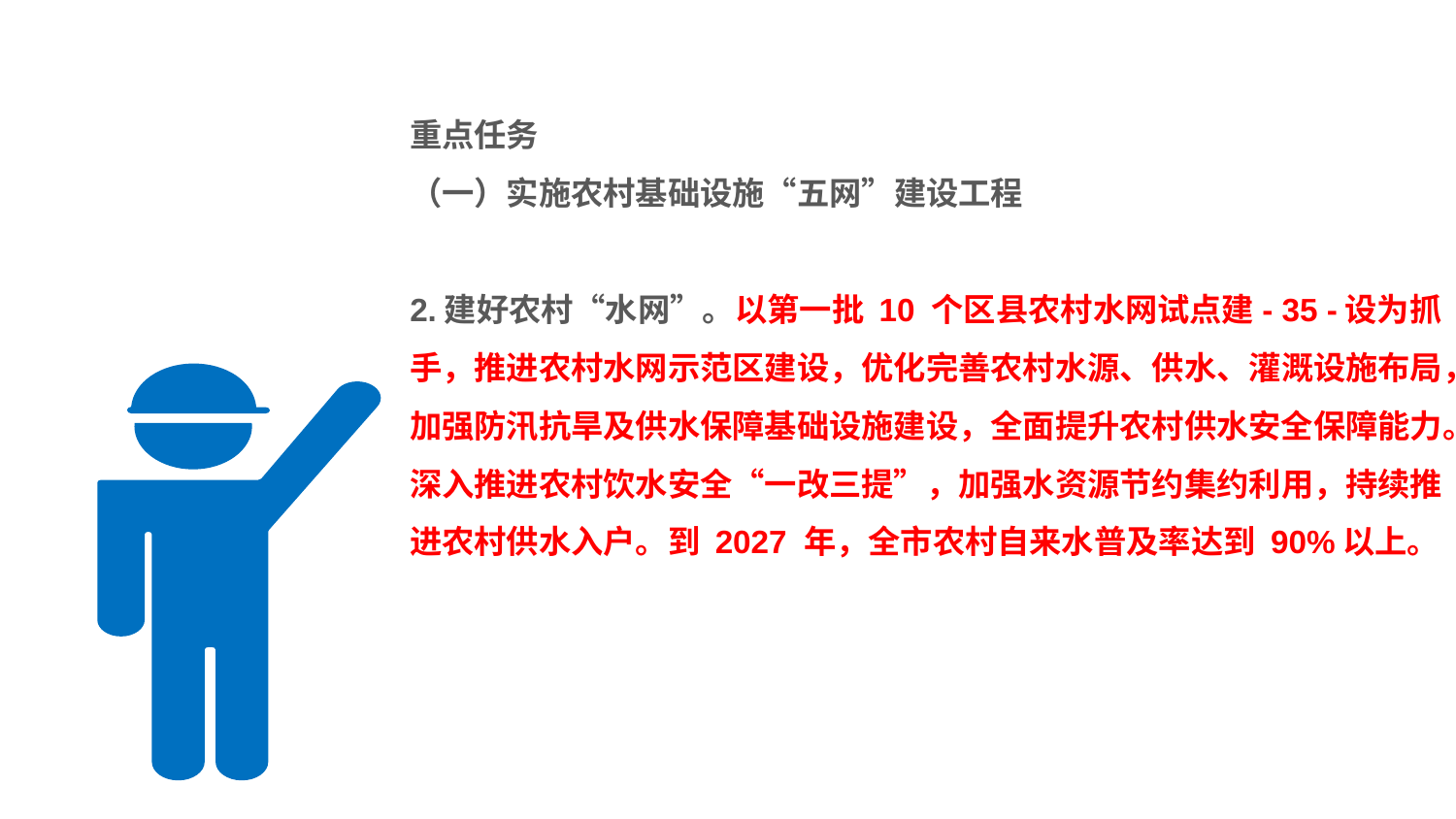

#
重点任务
（一）实施农村基础设施“五网”建设工程

2.建好农村“水网”。以第一批 10 个区县农村水网试点建- 35 -设为抓手，推进农村水网示范区建设，优化完善农村水源、供水、灌溉设施布局，加强防汛抗旱及供水保障基础设施建设，全面提升农村供水安全保障能力。深入推进农村饮水安全“一改三提”，加强水资源节约集约利用，持续推进农村供水入户。到 2027 年，全市农村自来水普及率达到 90%以上。